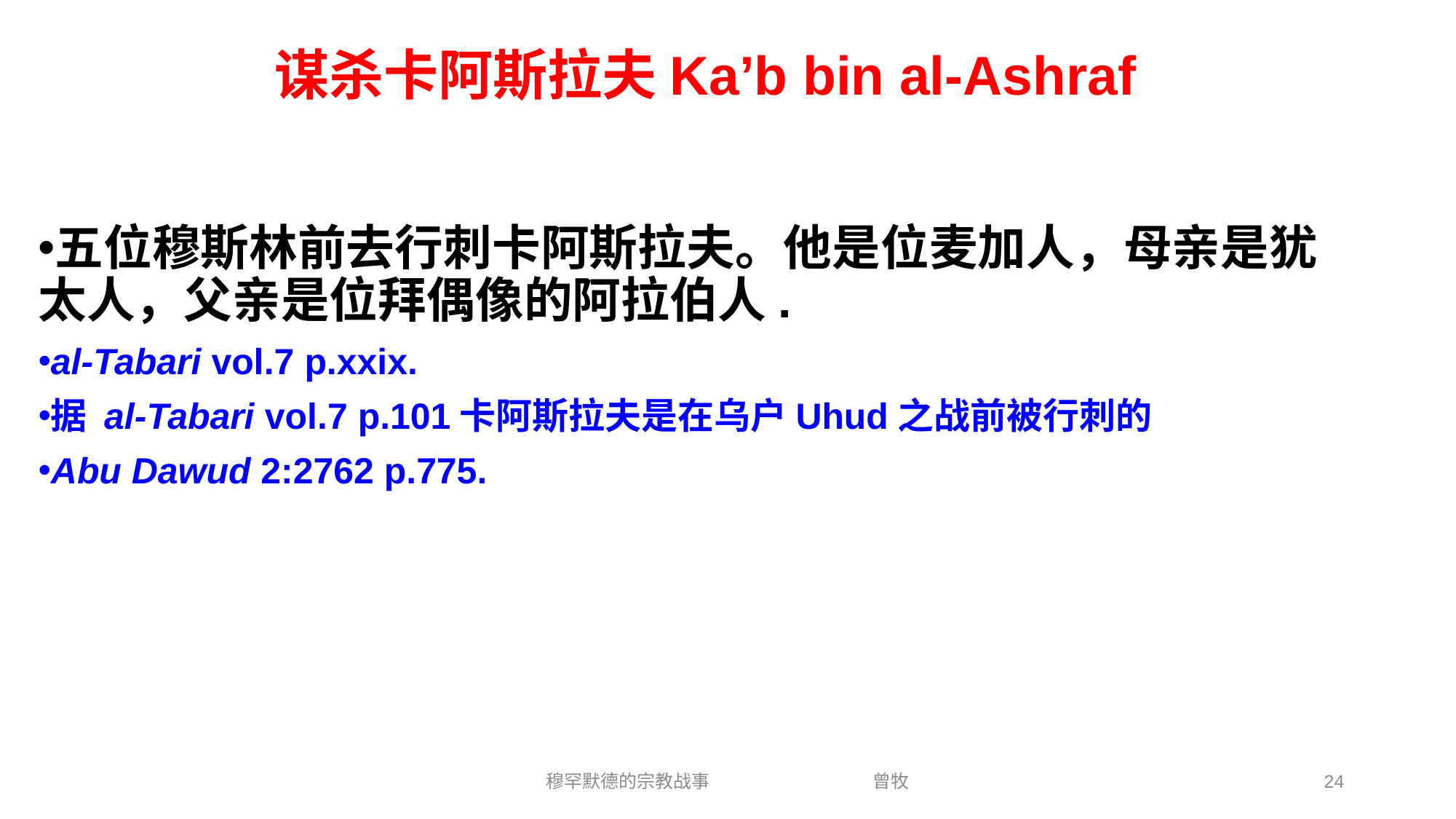

# 谋杀卡阿斯拉夫Ka’b bin al-Ashraf
五位穆斯林前去行刺卡阿斯拉夫。他是位麦加人，母亲是犹太人，父亲是位拜偶像的阿拉伯人.
al-Tabari vol.7 p.xxix.
据 al-Tabari vol.7 p.101卡阿斯拉夫是在乌户Uhud之战前被行刺的
Abu Dawud 2:2762 p.775.
穆罕默德的宗教战事                             曾牧
24